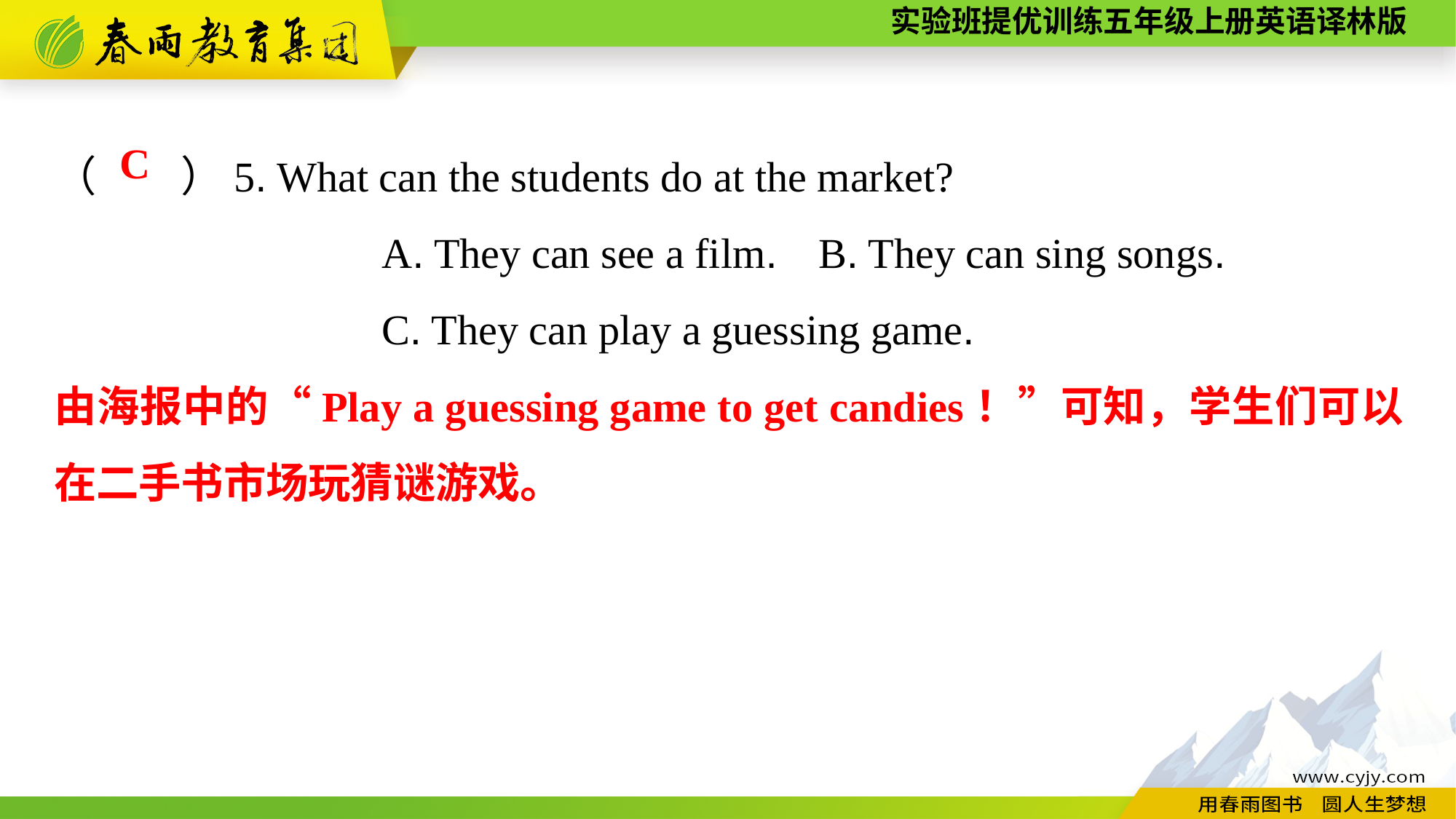

（　　）5. What can the students do at the market?
			A. They can see a film.	B. They can sing songs.
			C. They can play a guessing game.
C
由海报中的“Play a guessing game to get candies！”可知，学生们可以在二手书市场玩猜谜游戏。